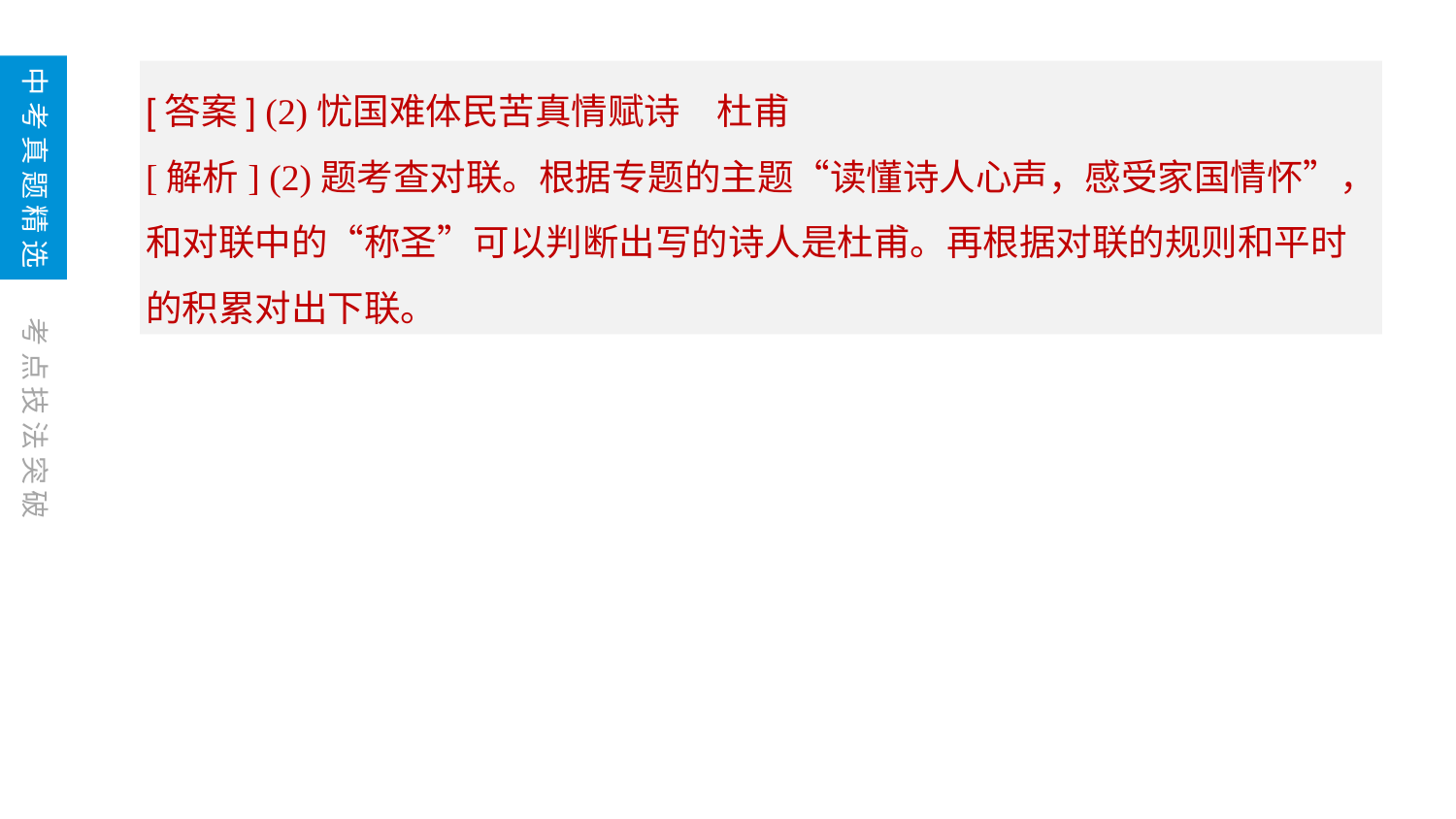

[答案] (2)忧国难体民苦真情赋诗　杜甫
[解析] (2)题考查对联。根据专题的主题“读懂诗人心声，感受家国情怀”，和对联中的“称圣”可以判断出写的诗人是杜甫。再根据对联的规则和平时的积累对出下联。